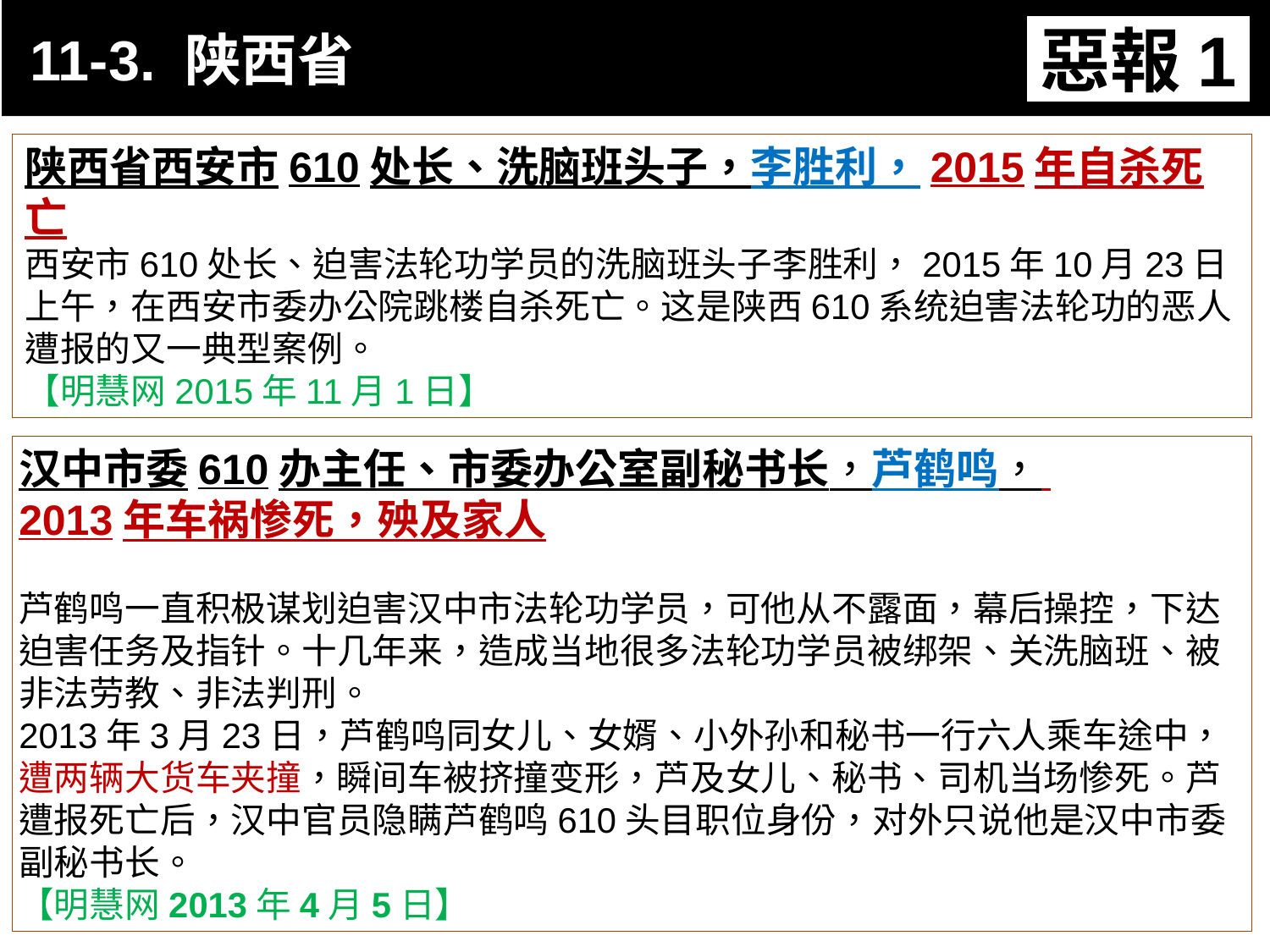

11-3. 陕西省
惡報1
11-3. XX市官員惡報實例
陕西省西安市610处长、洗脑班头子，李胜利，2015年自杀死亡
西安市610处长、迫害法轮功学员的洗脑班头子李胜利，2015年10月23日上午，在西安市委办公院跳楼自杀死亡。这是陕西610系统迫害法轮功的恶人遭报的又一典型案例。
【明慧网2015年11月1日】
汉中市委610办主任、市委办公室副秘书长，芦鹤鸣，
2013年车祸惨死，殃及家人

芦鹤鸣一直积极谋划迫害汉中市法轮功学员，可他从不露面，幕后操控，下达迫害任务及指针。十几年来，造成当地很多法轮功学员被绑架、关洗脑班、被非法劳教、非法判刑。
2013年3月23日，芦鹤鸣同女儿、女婿、小外孙和秘书一行六人乘车途中，遭两辆大货车夹撞，瞬间车被挤撞变形，芦及女儿、秘书、司机当场惨死。芦遭报死亡后，汉中官员隐瞒芦鹤鸣610头目职位身份，对外只说他是汉中市委副秘书长。
【明慧网2013年4月5日】